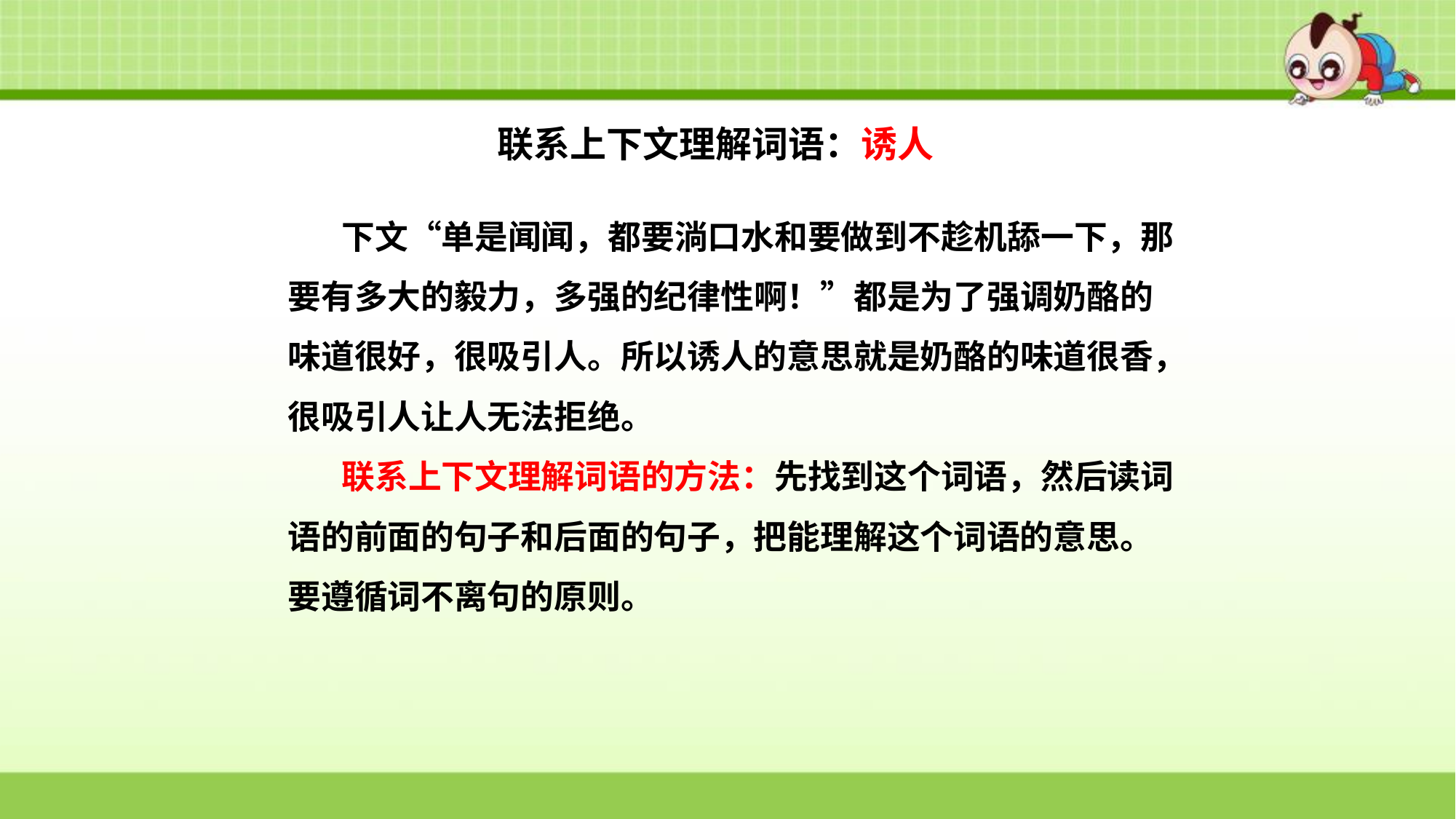

联系上下文理解词语：诱人
下文“单是闻闻，都要淌口水和要做到不趁机舔一下，那要有多大的毅力，多强的纪律性啊！”都是为了强调奶酪的味道很好，很吸引人。所以诱人的意思就是奶酪的味道很香，很吸引人让人无法拒绝。
联系上下文理解词语的方法：先找到这个词语，然后读词语的前面的句子和后面的句子，把能理解这个词语的意思。要遵循词不离句的原则。